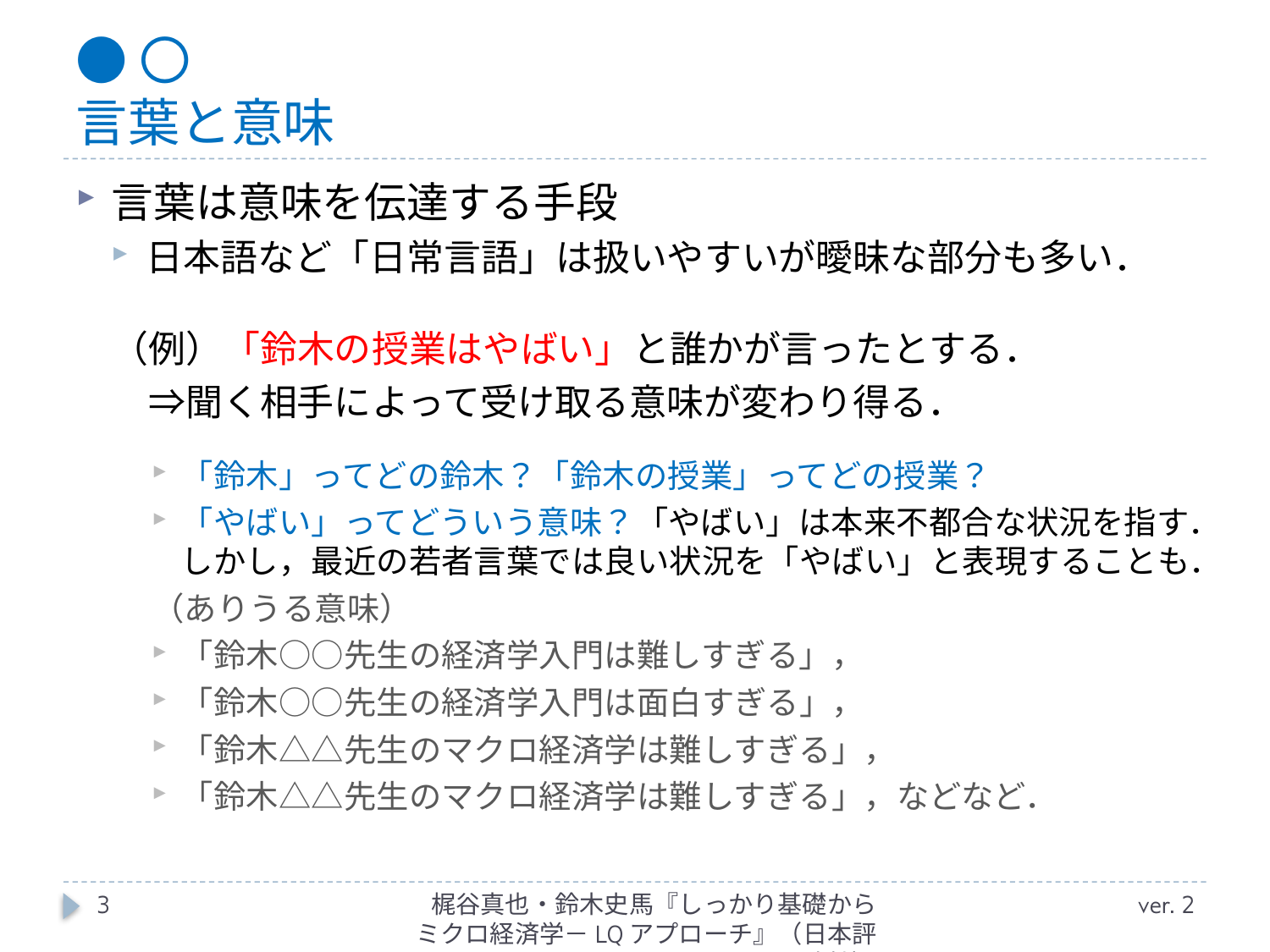

# ●〇 言葉と意味
言葉は意味を伝達する手段
日本語など「日常言語」は扱いやすいが曖昧な部分も多い．

（例）「鈴木の授業はやばい」と誰かが言ったとする．
　⇒聞く相手によって受け取る意味が変わり得る．

「鈴木」ってどの鈴木？「鈴木の授業」ってどの授業？
「やばい」ってどういう意味？「やばい」は本来不都合な状況を指す．しかし，最近の若者言葉では良い状況を「やばい」と表現することも．
（ありうる意味）
「鈴木○○先生の経済学入門は難しすぎる」，
「鈴木○○先生の経済学入門は面白すぎる」，
「鈴木△△先生のマクロ経済学は難しすぎる」，
「鈴木△△先生のマクロ経済学は難しすぎる」，などなど．

3
梶谷真也・鈴木史馬『しっかり基礎からミクロ経済学－LQアプローチ』（日本評論社）
ver. 2